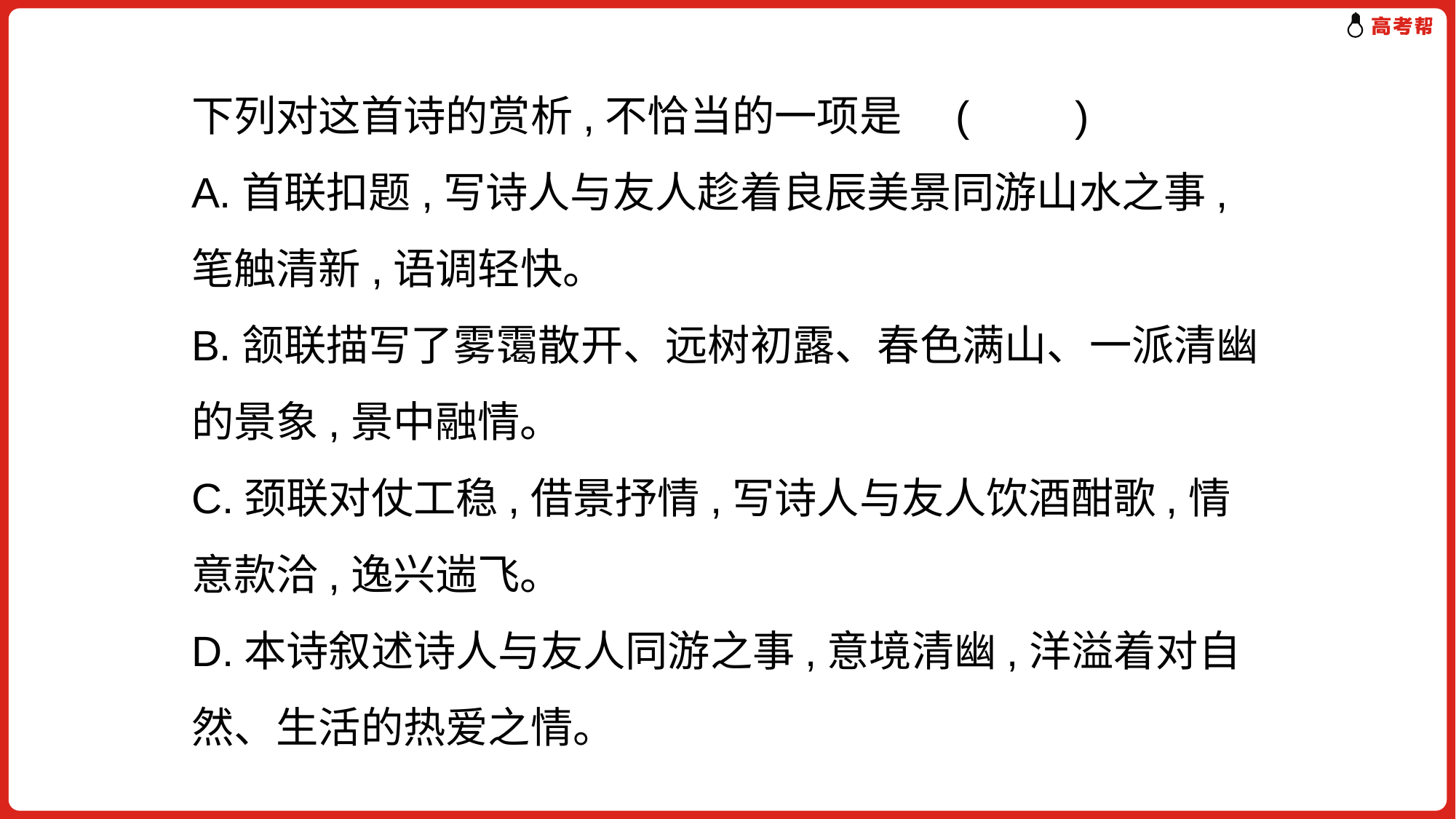

下列对这首诗的赏析,不恰当的一项是	(　　)
A.首联扣题,写诗人与友人趁着良辰美景同游山水之事,笔触清新,语调轻快。
B.颔联描写了雾霭散开、远树初露、春色满山、一派清幽的景象,景中融情。
C.颈联对仗工稳,借景抒情,写诗人与友人饮酒酣歌,情意款洽,逸兴遄飞。
D.本诗叙述诗人与友人同游之事,意境清幽,洋溢着对自然、生活的热爱之情。